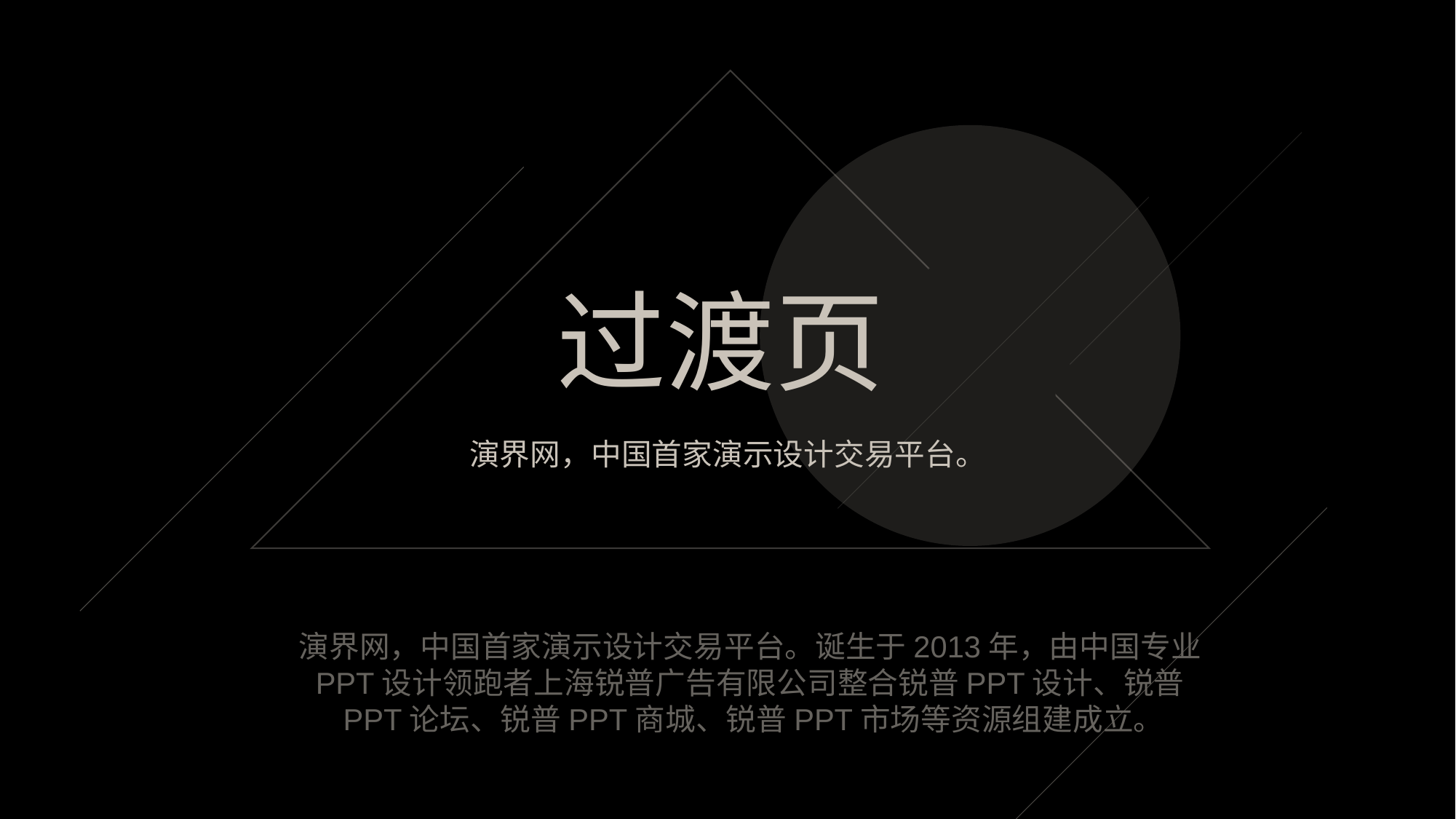

过渡页

演界网，中国首家演示设计交易平台。
演界网，中国首家演示设计交易平台。诞生于2013年，由中国专业PPT设计领跑者上海锐普广告有限公司整合锐普PPT设计、锐普PPT论坛、锐普PPT商城、锐普PPT市场等资源组建成立。